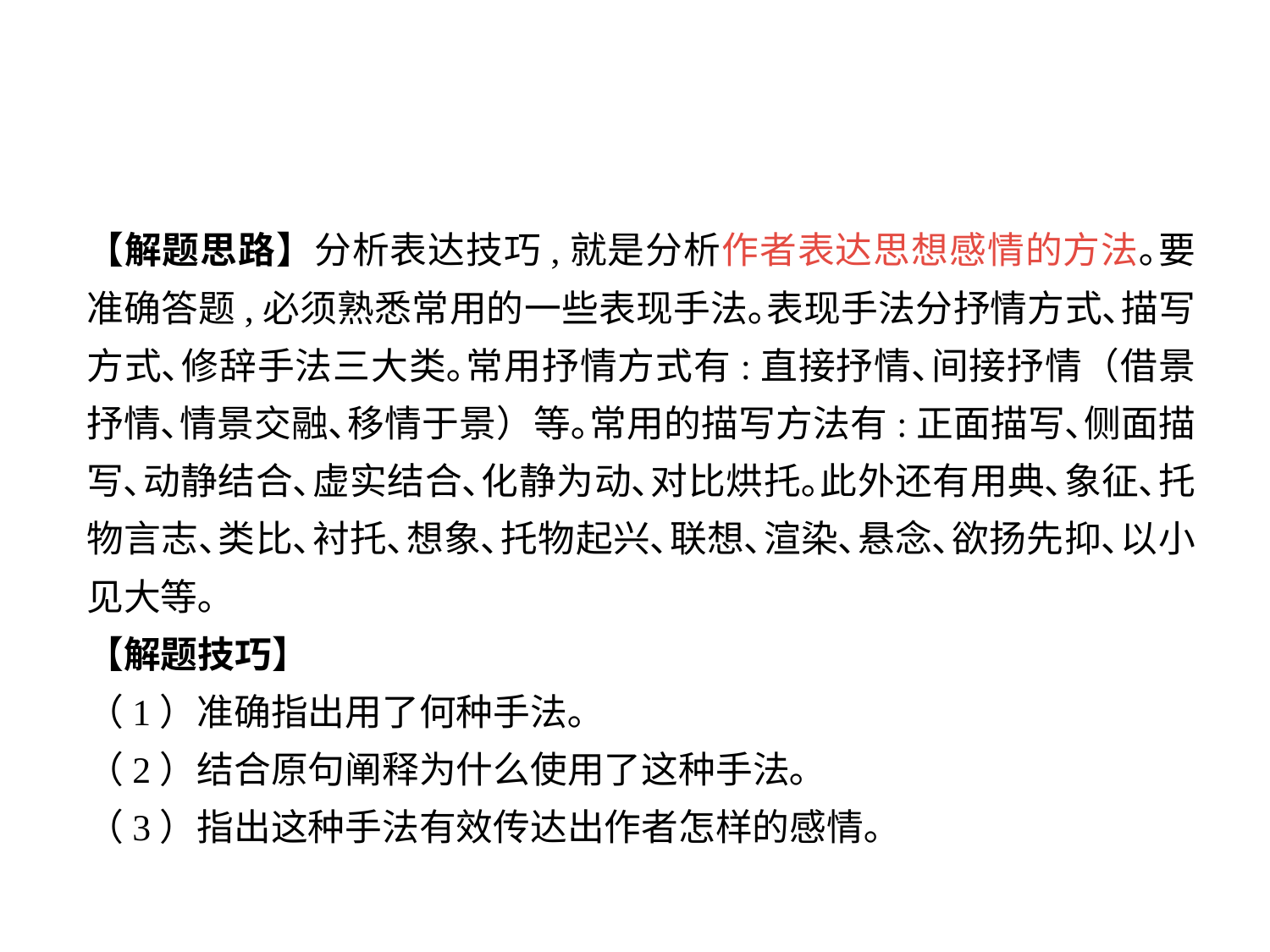

【解题思路】分析表达技巧,就是分析作者表达思想感情的方法｡要准确答题,必须熟悉常用的一些表现手法｡表现手法分抒情方式､描写方式､修辞手法三大类｡常用抒情方式有:直接抒情､间接抒情（借景抒情､情景交融､移情于景）等｡常用的描写方法有:正面描写､侧面描写､动静结合､虚实结合､化静为动､对比烘托｡此外还有用典､象征､托物言志､类比､衬托､想象､托物起兴､联想､渲染､悬念､欲扬先抑､以小见大等｡
【解题技巧】
（1）准确指出用了何种手法｡
（2）结合原句阐释为什么使用了这种手法｡
（3）指出这种手法有效传达出作者怎样的感情｡